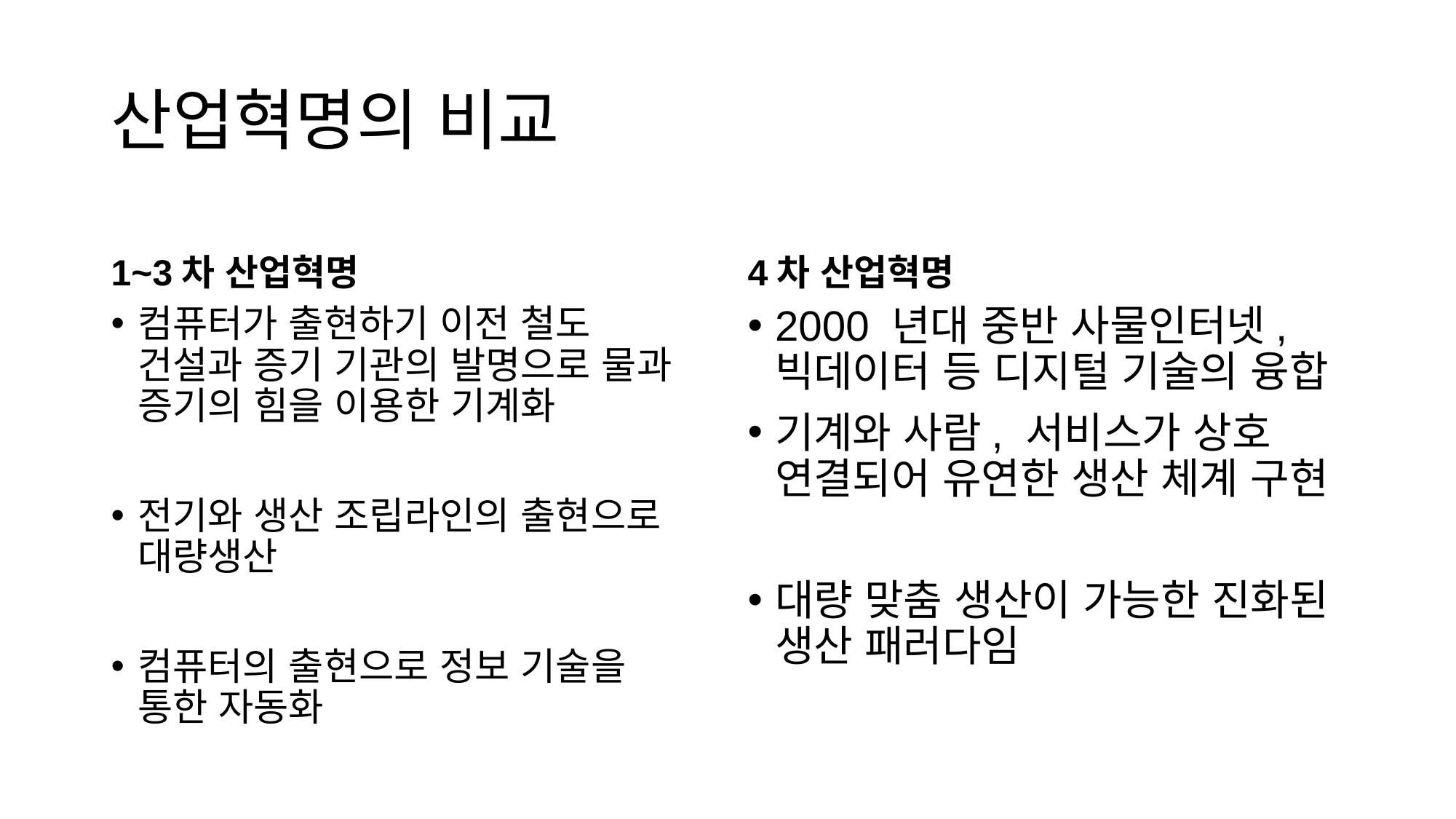

# 산업혁명의 비교
1~3차 산업혁명
4차 산업혁명
컴퓨터가 출현하기 이전 철도 건설과 증기 기관의 발명으로 물과 증기의 힘을 이용한 기계화

전기와 생산 조립라인의 출현으로 대량생산

컴퓨터의 출현으로 정보 기술을 통한 자동화
2000 년대 중반 사물인터넷, 빅데이터 등 디지털 기술의 융합
기계와 사람, 서비스가 상호 연결되어 유연한 생산 체계 구현

대량 맞춤 생산이 가능한 진화된 생산 패러다임